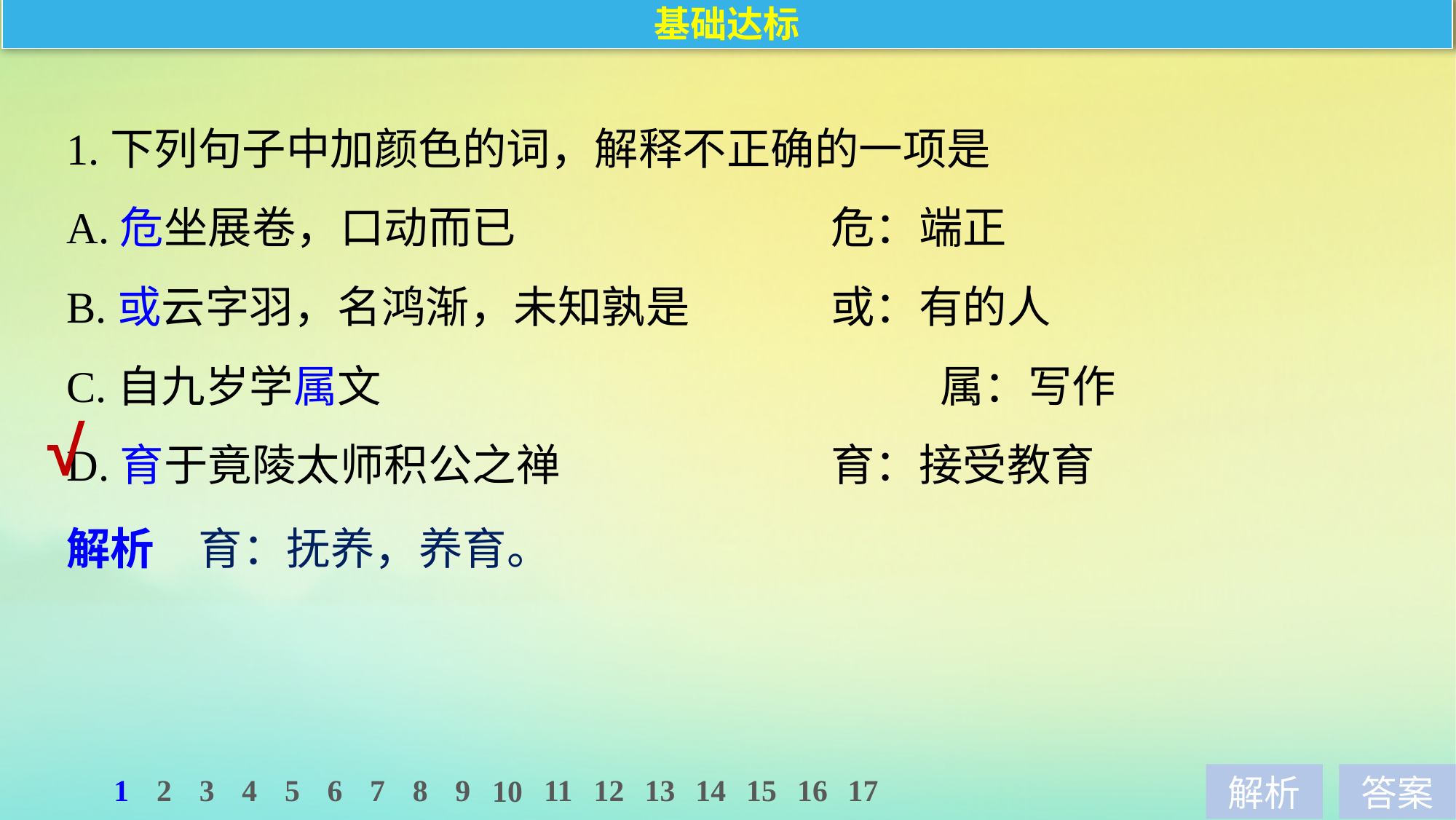

基础达标
1.下列句子中加颜色的词，解释不正确的一项是
A.危坐展卷，口动而已　　　　　　	危：端正
B.或云字羽，名鸿渐，未知孰是  		或：有的人
C.自九岁学属文  					属：写作
D.育于竟陵太师积公之禅  			育：接受教育
√
解析　育：抚养，养育。
1
2
3
4
5
6
7
8
9
11
12
13
14
15
16
17
10
解析
答案